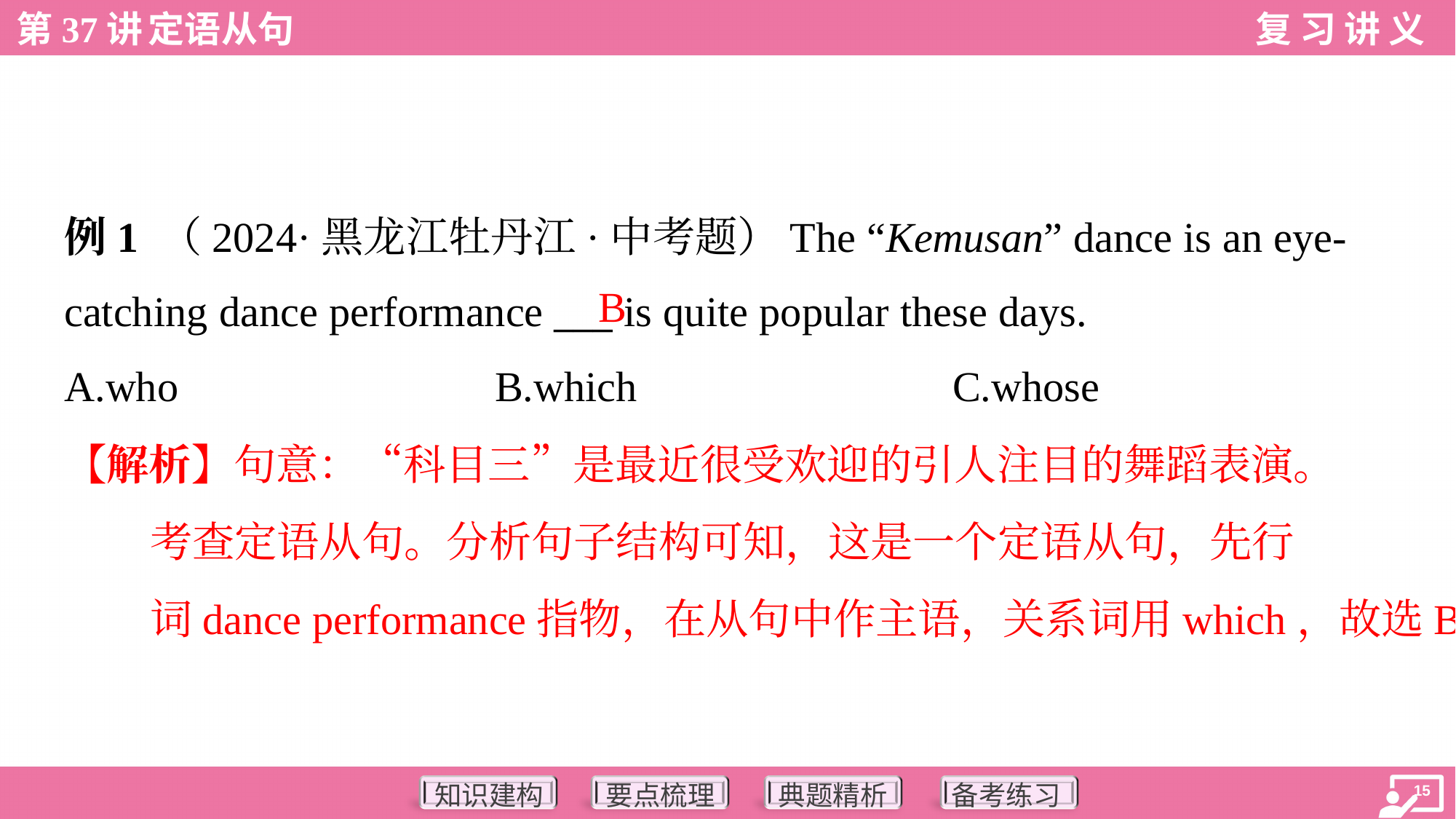

例1 （2024·黑龙江牡丹江·中考题）The “Kemusan” dance is an eye-
catching dance performance ___ is quite popular these days.
B
A.who	B.which	C.whose
【解析】句意：“科目三”是最近很受欢迎的引人注目的舞蹈表演。
考查定语从句。分析句子结构可知，这是一个定语从句，先行
词dance performance指物，在从句中作主语，关系词用which，故选B。